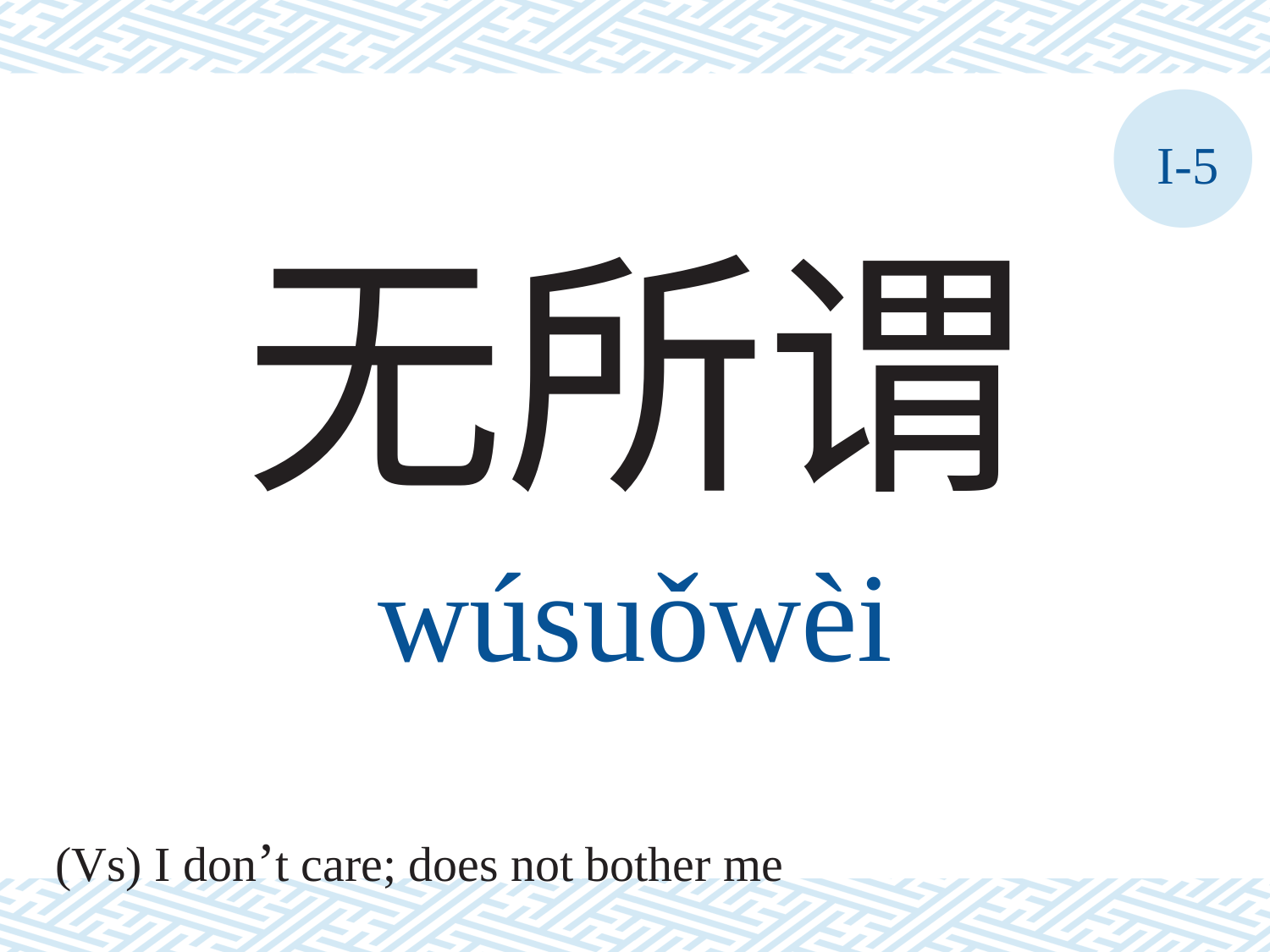

I-5
无所谓
wúsuǒwèi
(Vs) I don’t care; does not bother me